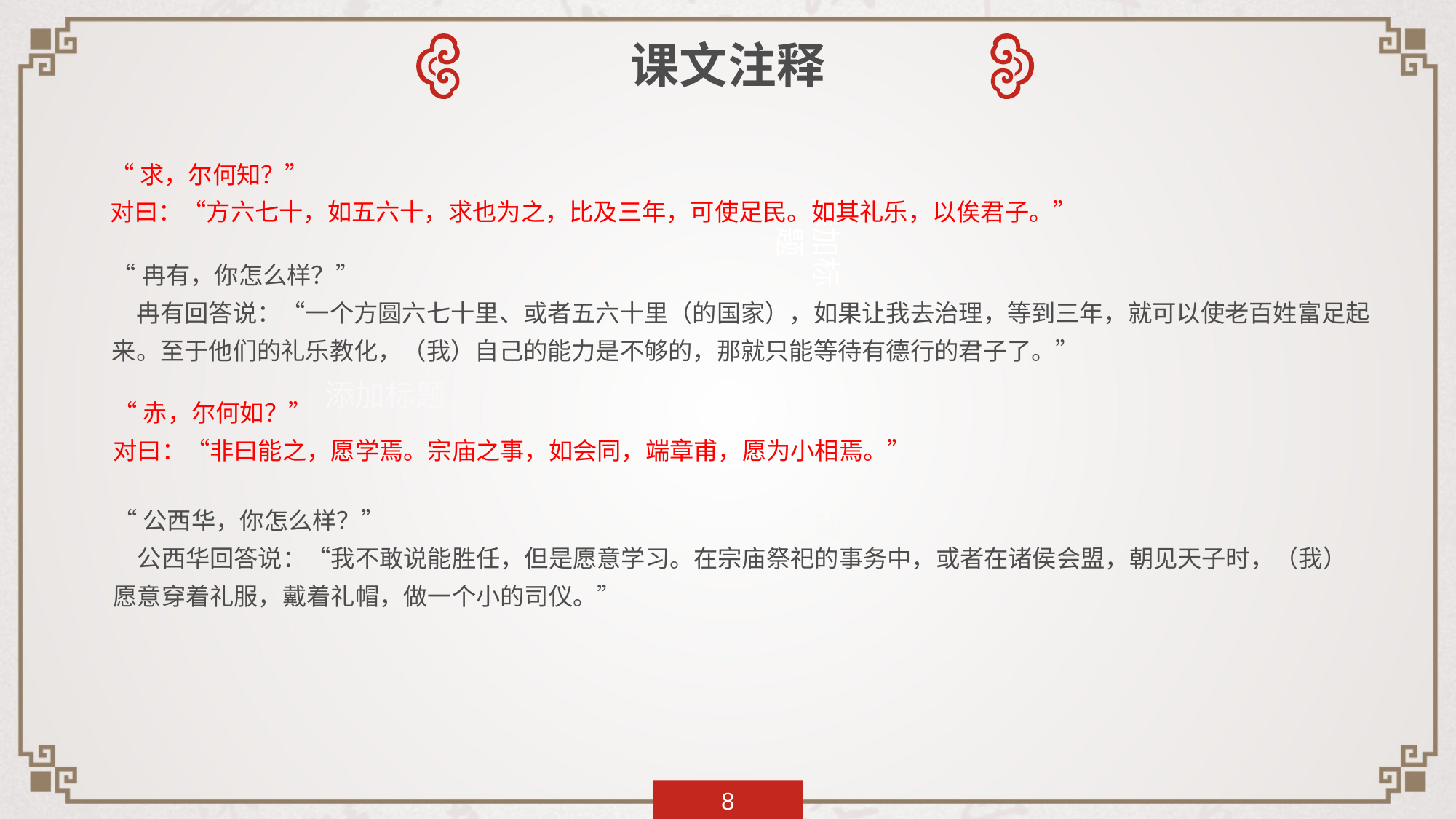

课文注释

“求，尔何知？”
对曰：“方六七十，如五六十，求也为之，比及三年，可使足民。如其礼乐，以俟君子。”
添加标题
“冉有，你怎么样？”
　冉有回答说：“一个方圆六七十里、或者五六十里（的国家），如果让我去治理，等到三年，就可以使老百姓富足起来。至于他们的礼乐教化，（我）自己的能力是不够的，那就只能等待有德行的君子了。”
添加标题
“赤，尔何如？”
对曰：“非曰能之，愿学焉。宗庙之事，如会同，端章甫，愿为小相焉。”
添加标题
“公西华，你怎么样？”
　公西华回答说：“我不敢说能胜任，但是愿意学习。在宗庙祭祀的事务中，或者在诸侯会盟，朝见天子时，（我）愿意穿着礼服，戴着礼帽，做一个小的司仪。”